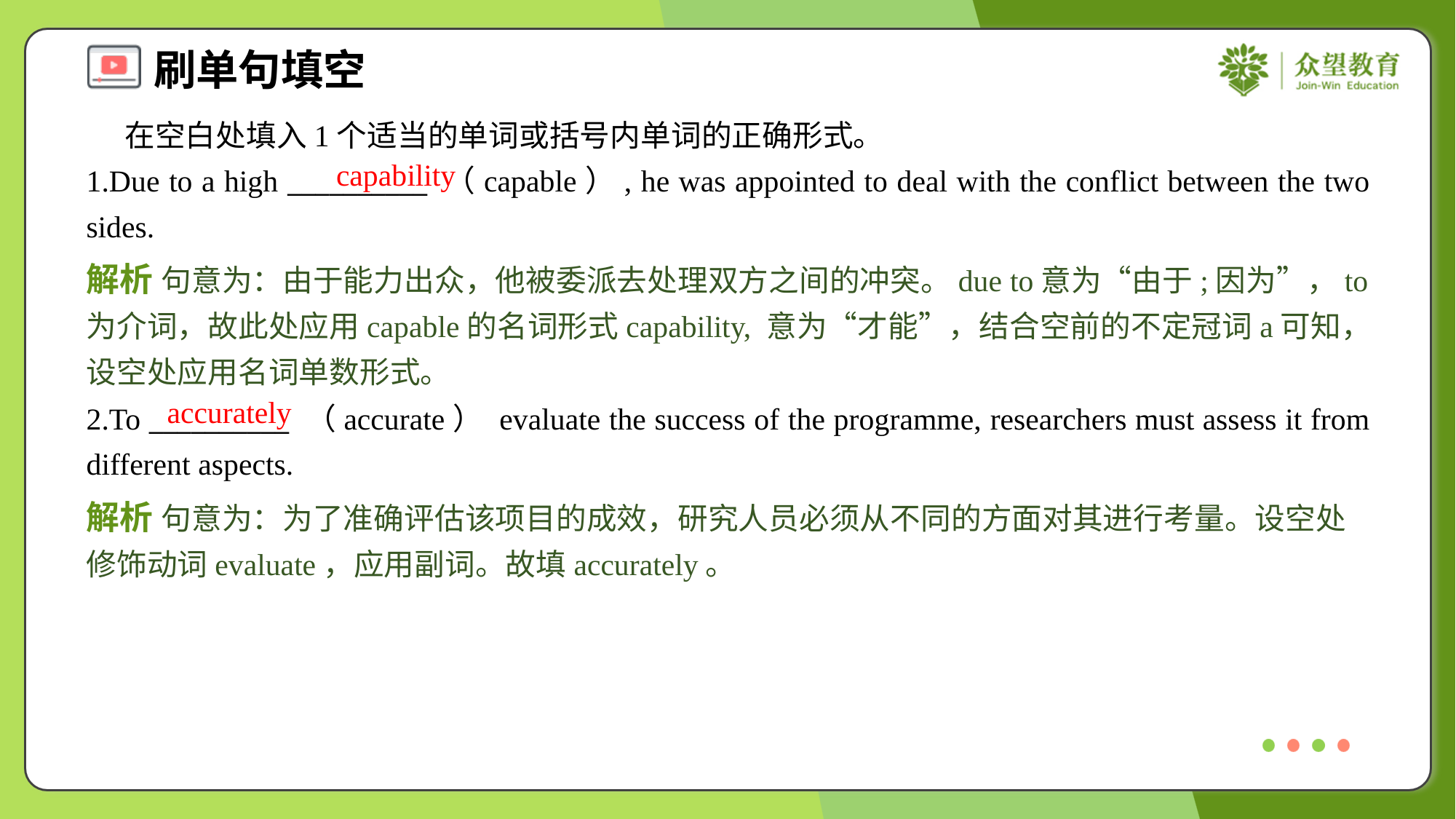

在空白处填入1个适当的单词或括号内单词的正确形式。
1.Due to a high __________ （capable）, he was appointed to deal with the conflict between the two sides.
capability
解析 句意为：由于能力出众，他被委派去处理双方之间的冲突。due to意为“由于;因为”，to 为介词，故此处应用capable的名词形式capability, 意为“才能”，结合空前的不定冠词a可知，设空处应用名词单数形式。
accurately
2.To __________ （accurate） evaluate the success of the programme, researchers must assess it from different aspects.
解析 句意为：为了准确评估该项目的成效，研究人员必须从不同的方面对其进行考量。设空处修饰动词evaluate，应用副词。故填accurately。